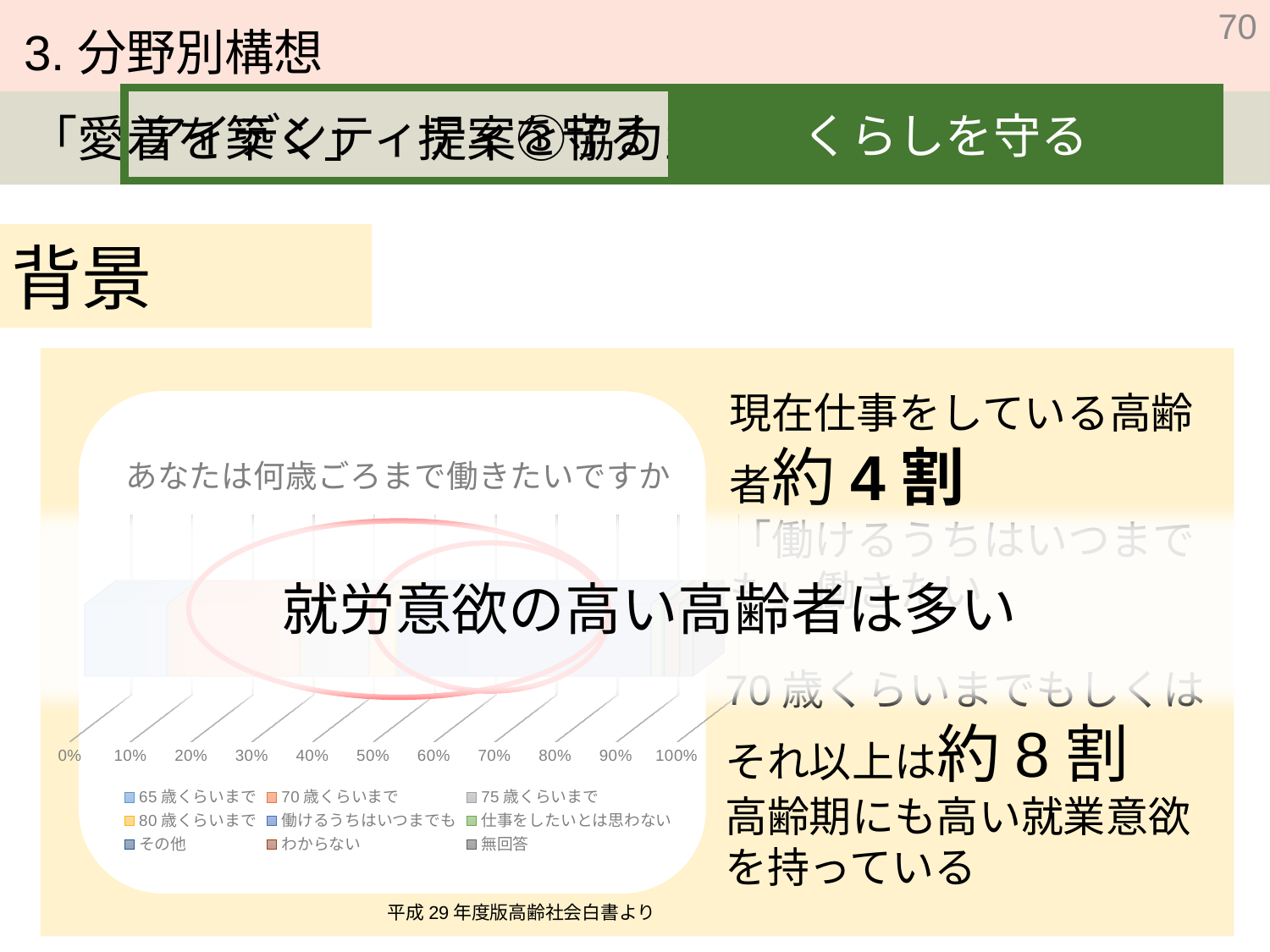

70
アイデンティティを守る
くらしを守る
背景

現在仕事をしている高齢者約4割
「働けるうちはいつまでも」働きたい

[unsupported chart]

就労意欲の高い高齢者は多い

70歳くらいまでもしくはそれ以上は約8割
高齢期にも高い就業意欲を持っている
平成29年度版高齢社会白書より